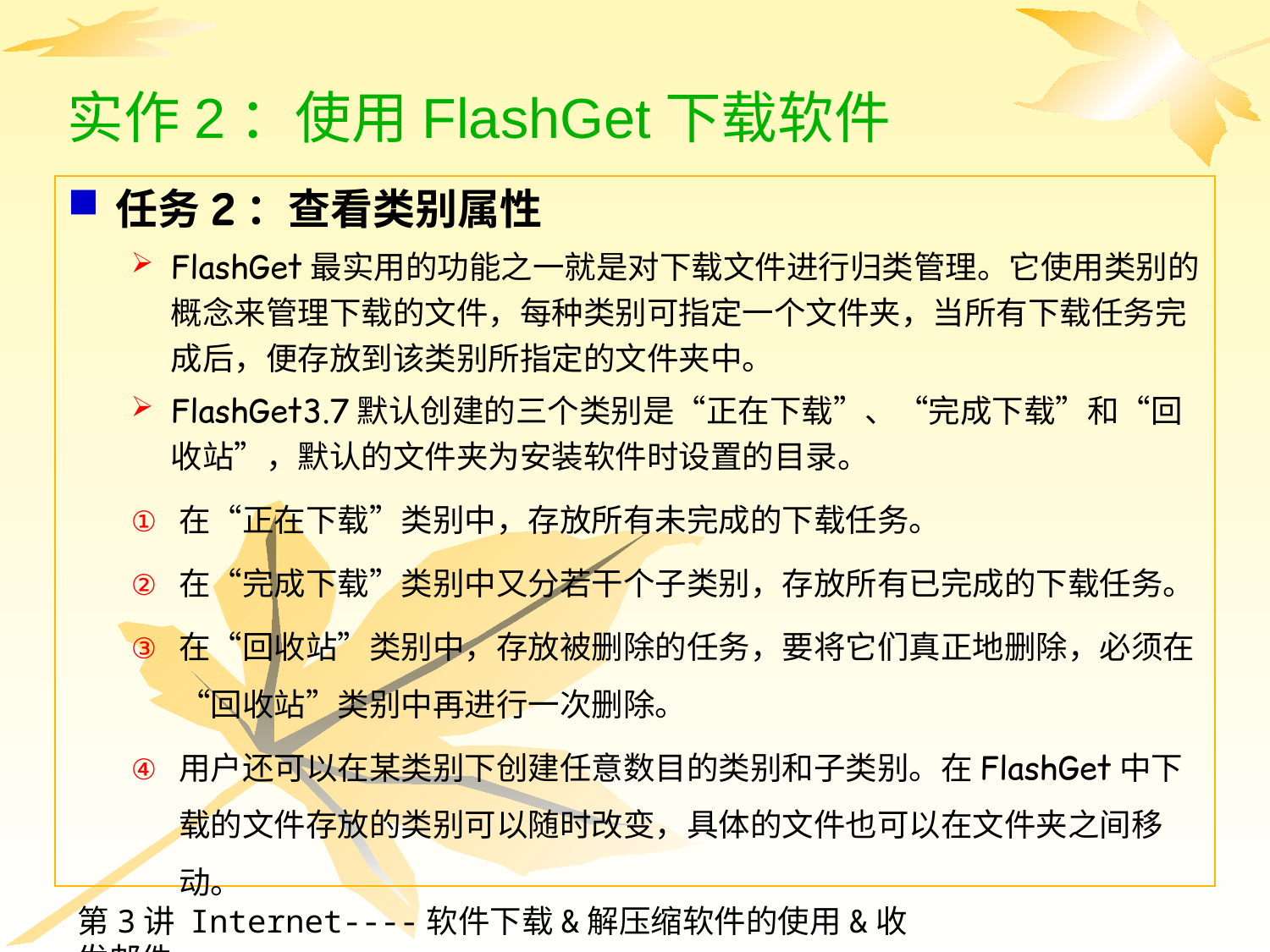

# 实作2：使用FlashGet下载软件
任务2：查看类别属性
FlashGet最实用的功能之一就是对下载文件进行归类管理。它使用类别的概念来管理下载的文件，每种类别可指定一个文件夹，当所有下载任务完成后，便存放到该类别所指定的文件夹中。
FlashGet3.7默认创建的三个类别是“正在下载”、“完成下载”和“回收站”，默认的文件夹为安装软件时设置的目录。
在“正在下载”类别中，存放所有未完成的下载任务。
在“完成下载”类别中又分若干个子类别，存放所有已完成的下载任务。
在“回收站”类别中，存放被删除的任务，要将它们真正地删除，必须在“回收站”类别中再进行一次删除。
用户还可以在某类别下创建任意数目的类别和子类别。在FlashGet中下载的文件存放的类别可以随时改变，具体的文件也可以在文件夹之间移动。